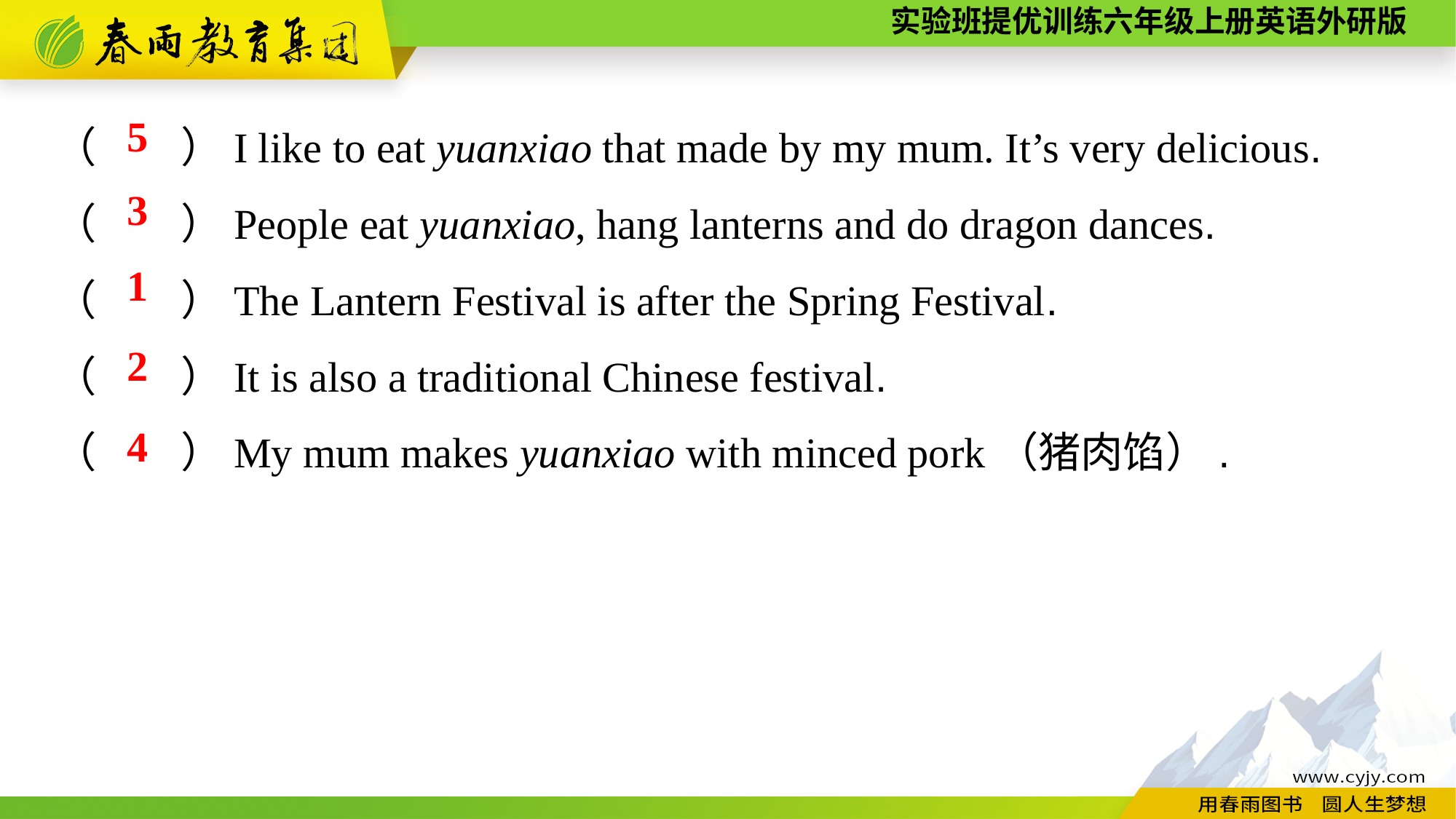

（　　）I like to eat yuanxiao that made by my mum. It’s very delicious.
（　　）People eat yuanxiao, hang lanterns and do dragon dances.
（　　）The Lantern Festival is after the Spring Festival.
（　　）It is also a traditional Chinese festival.
（　　）My mum makes yuanxiao with minced pork（猪肉馅）.
5
3
1
2
4